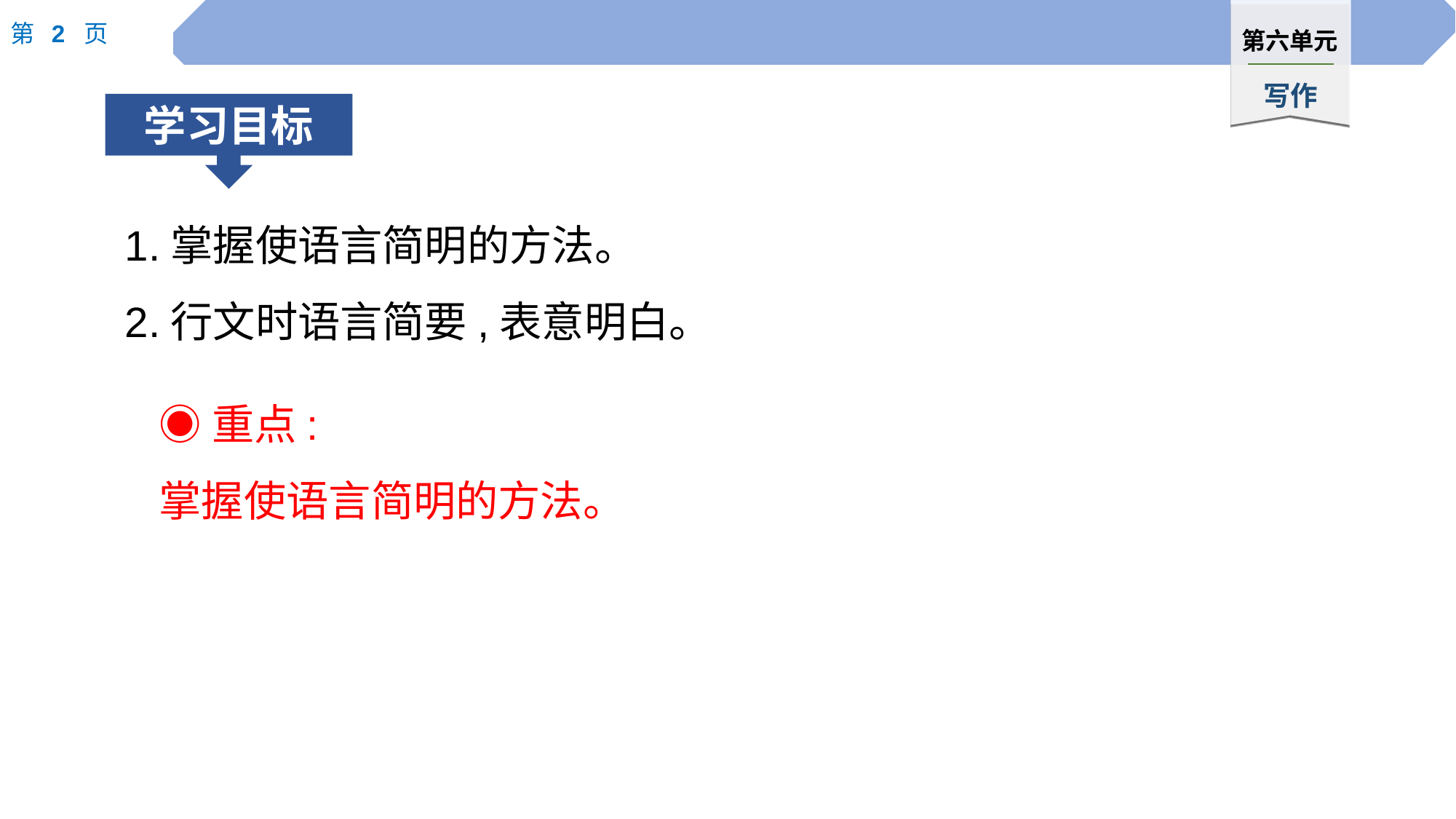

1.掌握使语言简明的方法。
2.行文时语言简要,表意明白。
◉重点:
掌握使语言简明的方法。